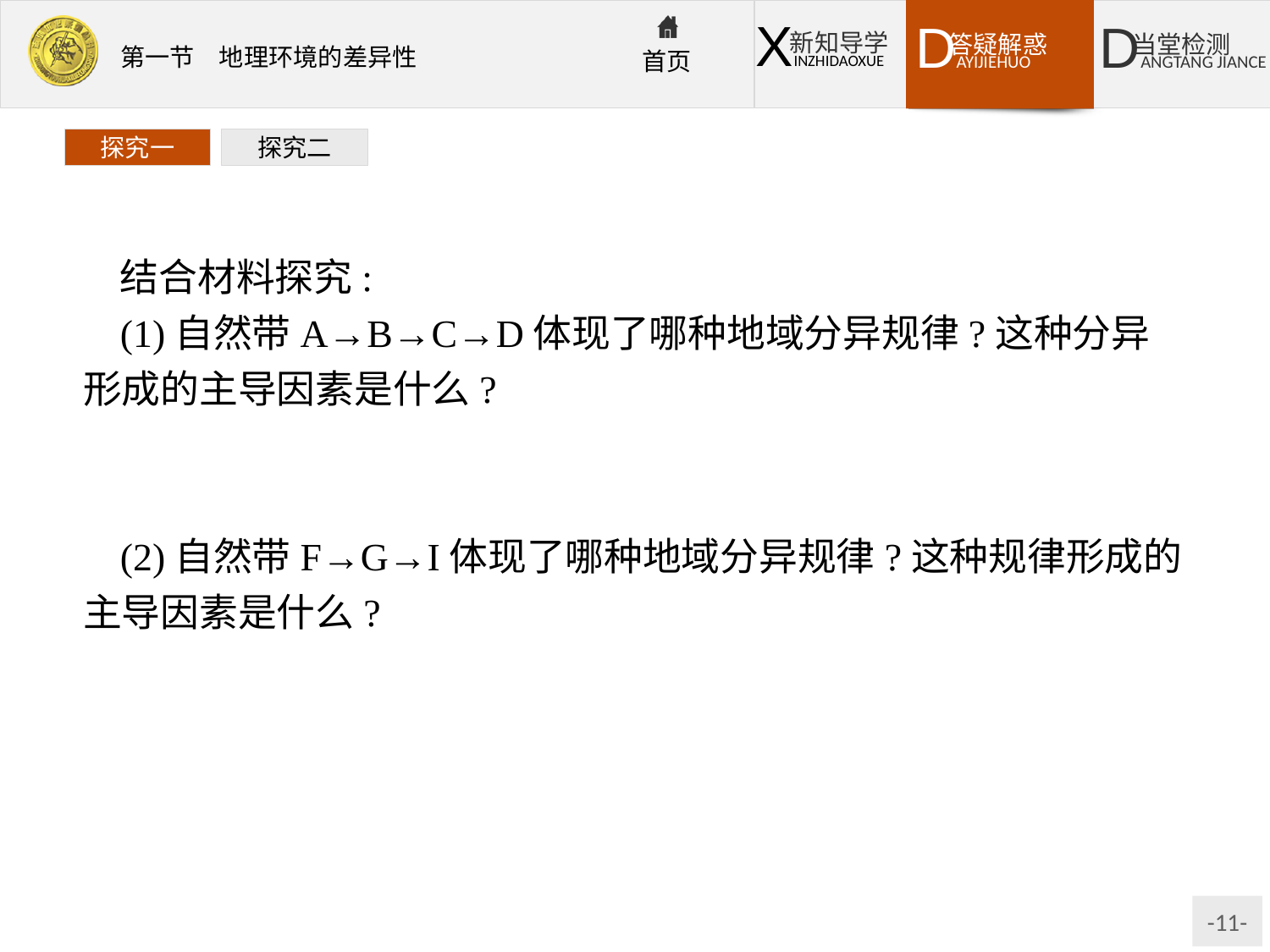

探究一
探究二
结合材料探究:
(1)自然带A→B→C→D体现了哪种地域分异规律?这种分异形成的主导因素是什么?
提示:从赤道到两极的地域分异规律。形成这种分异的主导因素是热量。
(2)自然带F→G→I体现了哪种地域分异规律?这种规律形成的主导因素是什么?
提示:体现了从沿海到内陆的地域分异规律。形成这种分异的主导因素是水分。